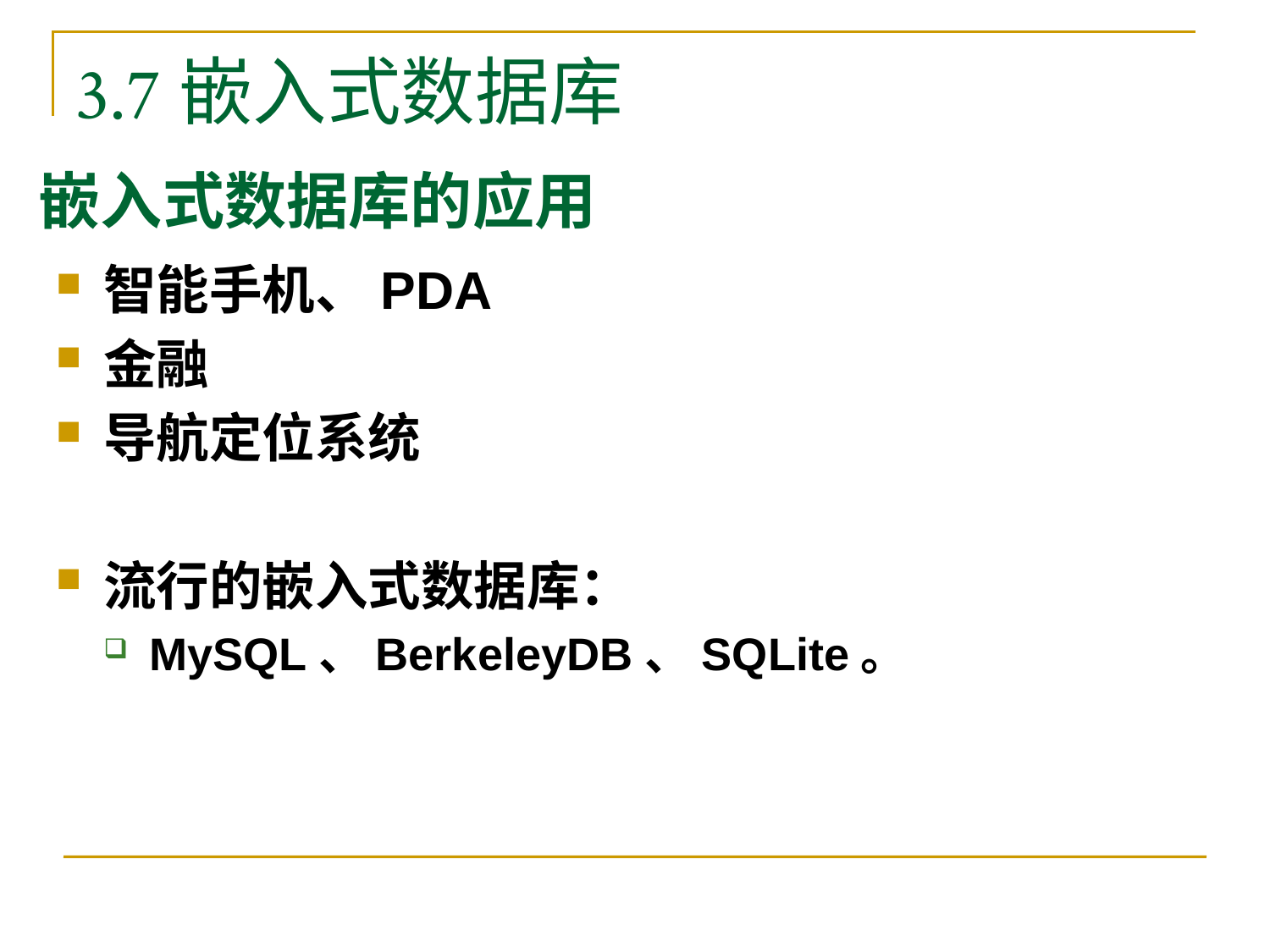

3.7嵌入式数据库
# 嵌入式数据库的应用
智能手机、PDA
金融
导航定位系统

流行的嵌入式数据库：
MySQL、BerkeleyDB、SQLite。